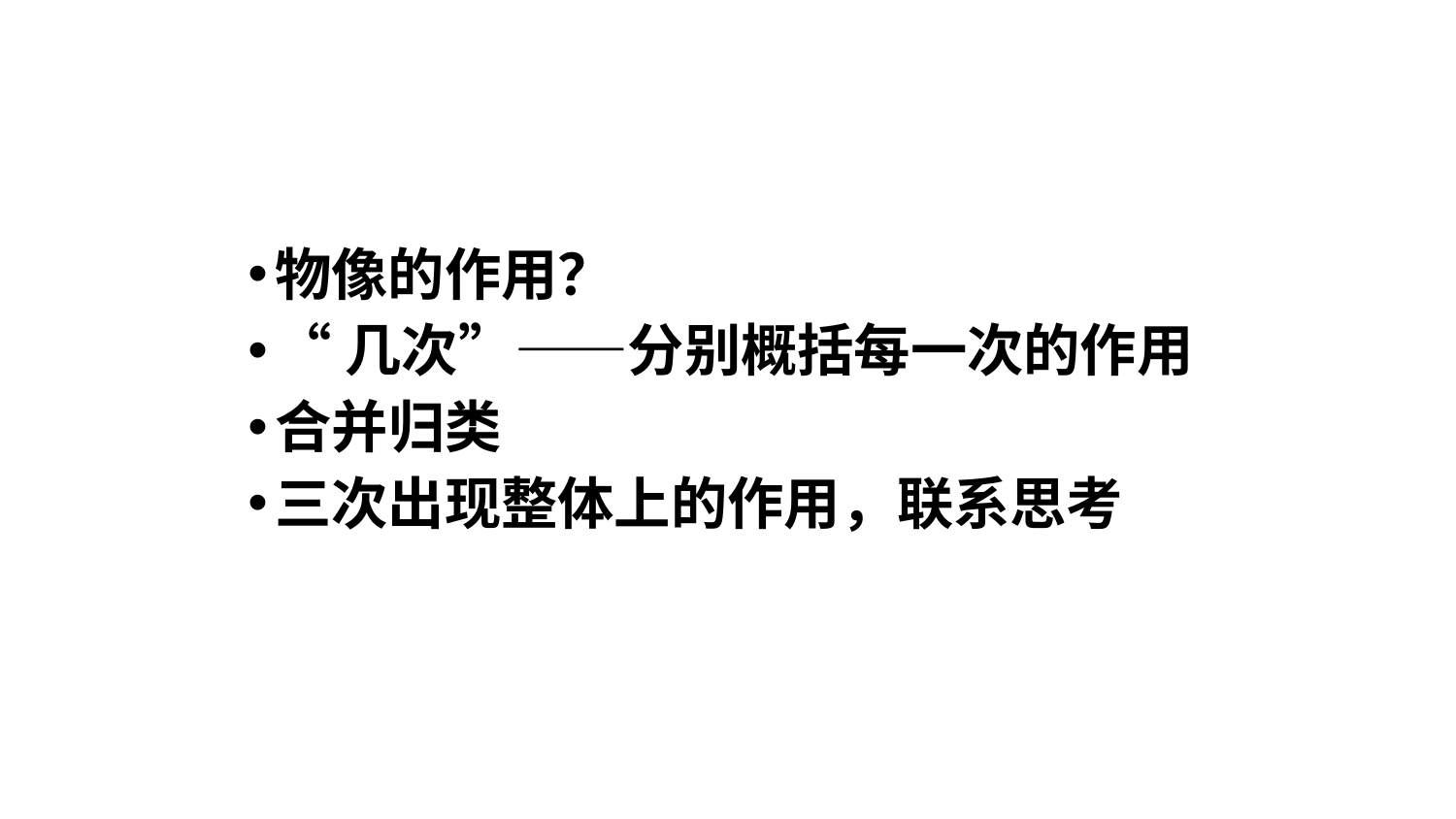

#
物像的作用？
“几次”——分别概括每一次的作用
合并归类
三次出现整体上的作用，联系思考